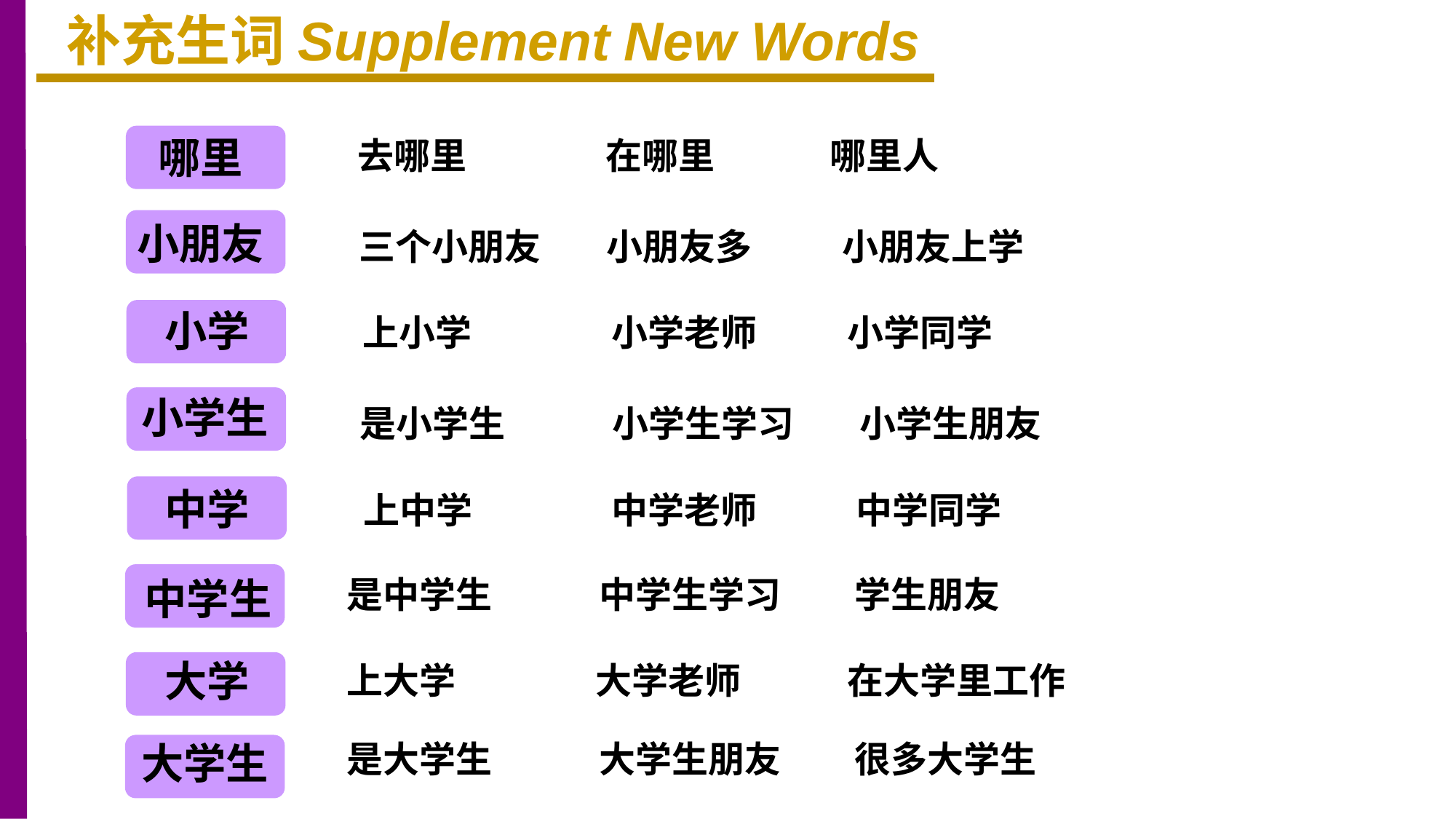

补充生词Supplement New Words
哪里

去哪里                 在哪里              哪里人

小朋友
三个小朋友        小朋友多           小朋友上学
小学

上小学                 小学老师           小学同学
小学生

是小学生             小学生学习        小学生朋友

中学
上中学                 中学老师            中学同学

中学生
是中学生             中学生学习         学生朋友
大学

上大学                 大学老师             在大学里工作
大学生
是大学生             大学生朋友         很多大学生